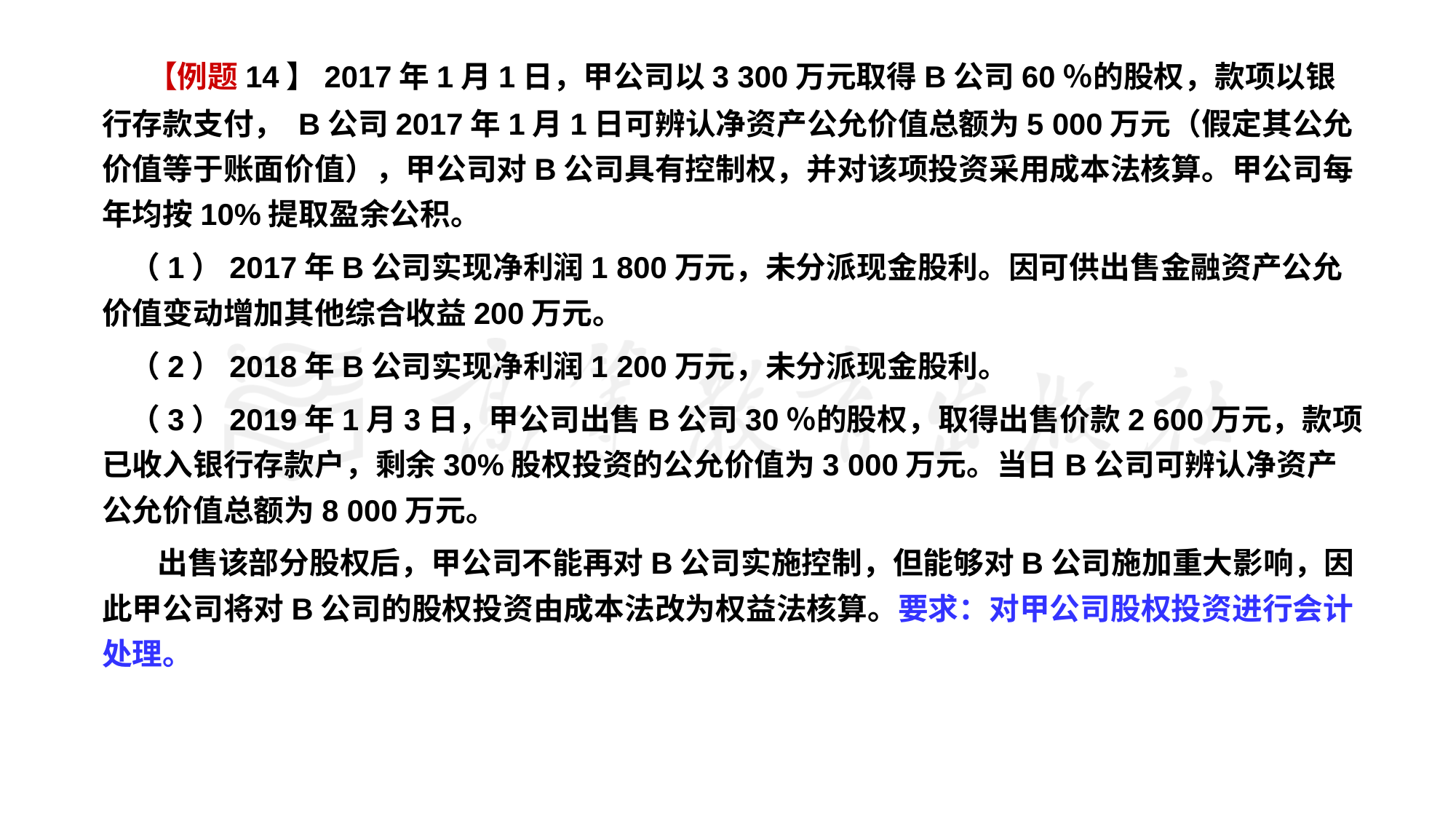

【例题14】2017年1月1日，甲公司以3 300万元取得B公司60％的股权，款项以银行存款支付， B公司2017年1月1日可辨认净资产公允价值总额为5 000万元（假定其公允价值等于账面价值），甲公司对B公司具有控制权，并对该项投资采用成本法核算。甲公司每年均按10%提取盈余公积。
   （1）2017年B公司实现净利润1 800万元，未分派现金股利。因可供出售金融资产公允价值变动增加其他综合收益200万元。
   （2）2018年B公司实现净利润1 200万元，未分派现金股利。
   （3）2019年1月3日，甲公司出售B公司30％的股权，取得出售价款2 600万元，款项已收入银行存款户，剩余30%股权投资的公允价值为3 000万元。当日B公司可辨认净资产公允价值总额为8 000万元。
       出售该部分股权后，甲公司不能再对B公司实施控制，但能够对B公司施加重大影响，因此甲公司将对B公司的股权投资由成本法改为权益法核算。要求：对甲公司股权投资进行会计处理。